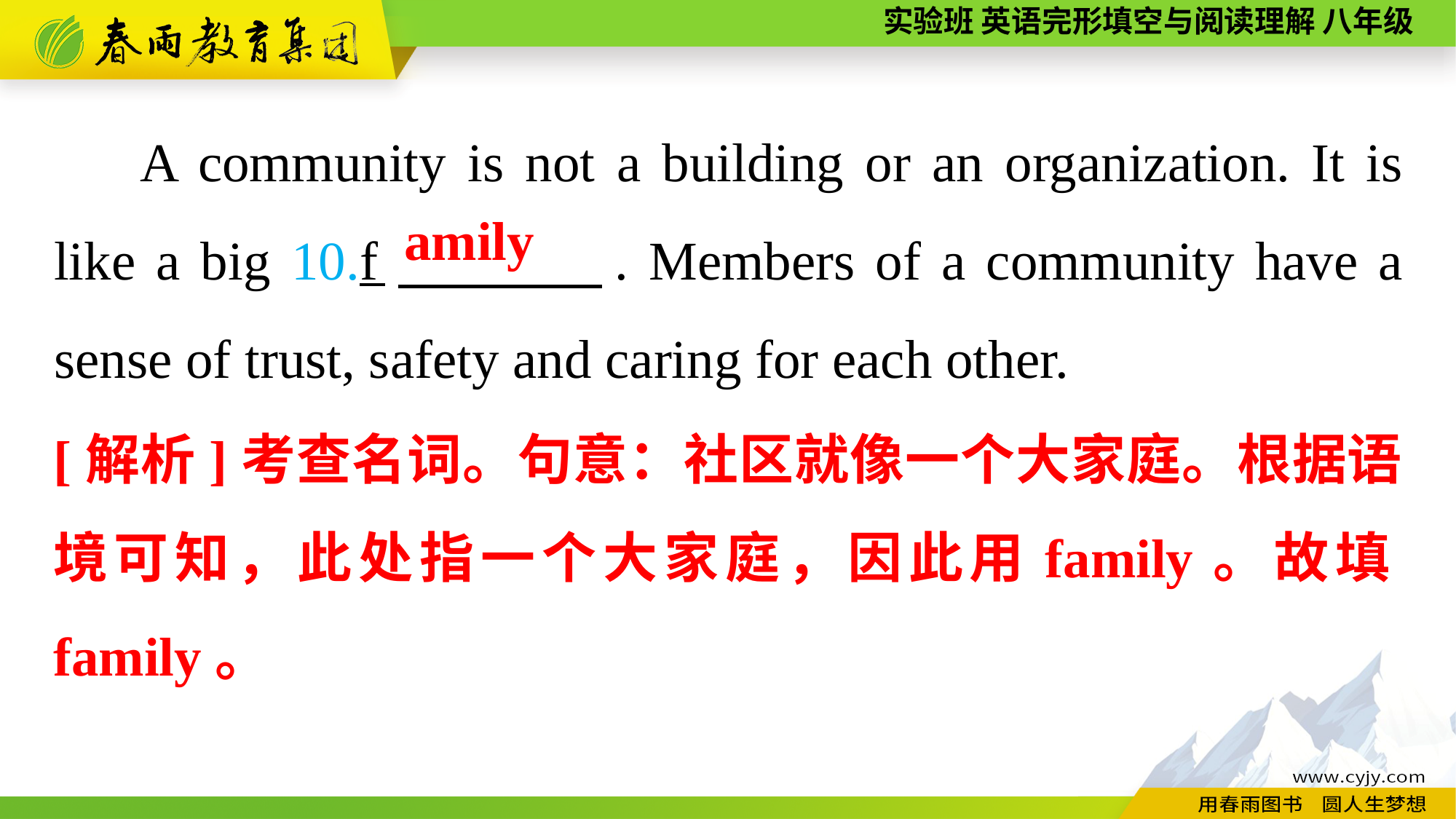

A community is not a building or an organization. It is like a big 10.f　　 　. Members of a community have a sense of trust, safety and caring for each other.
amily
[解析]考查名词。句意：社区就像一个大家庭。根据语境可知，此处指一个大家庭，因此用family。故填family。